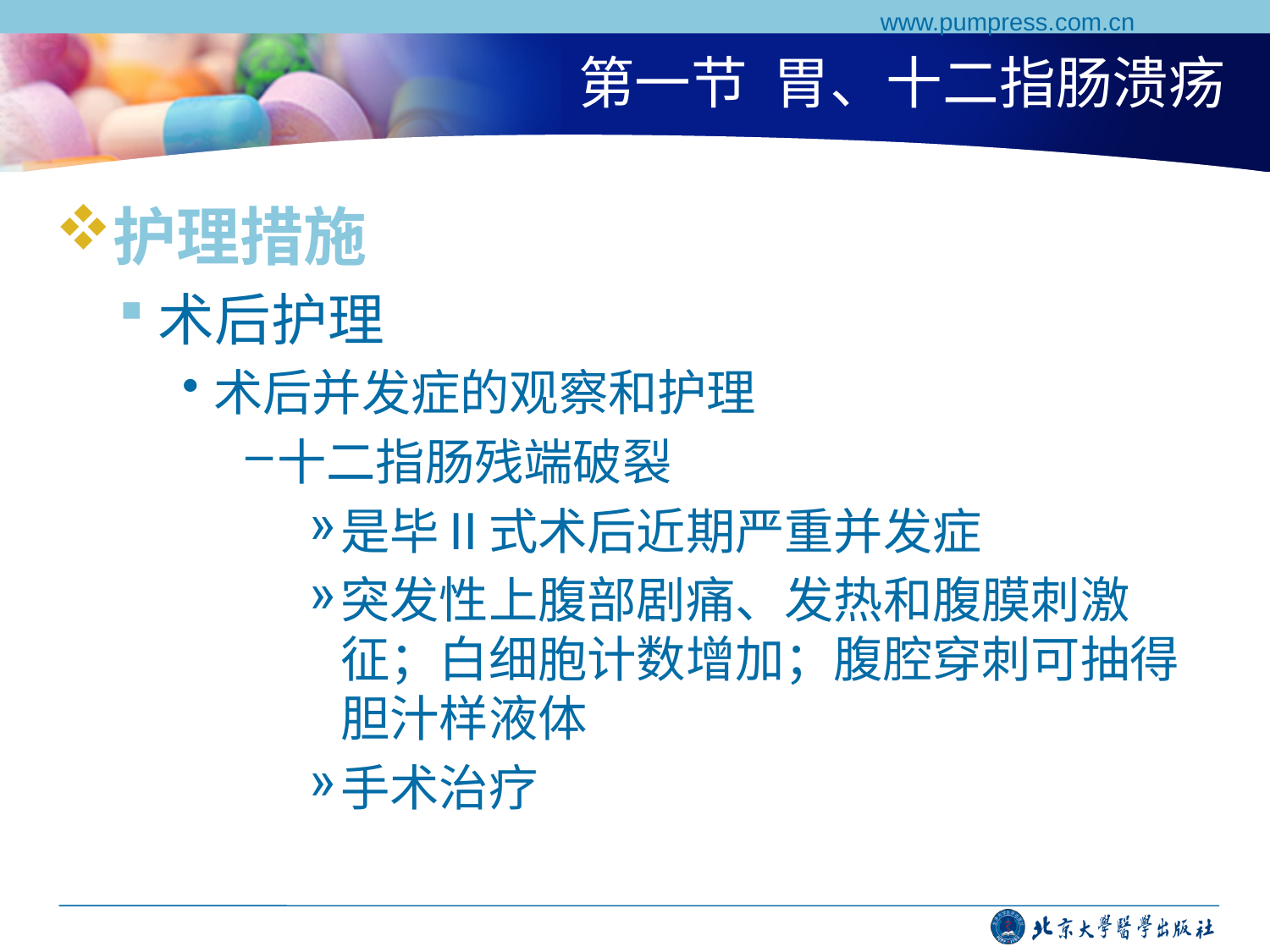

www.pumpress.com.cn
# 第一节  胃、十二指肠溃疡
护理措施
术后护理
术后并发症的观察和护理
十二指肠残端破裂
是毕Ⅱ式术后近期严重并发症
突发性上腹部剧痛、发热和腹膜刺激征；白细胞计数增加；腹腔穿刺可抽得胆汁样液体
手术治疗